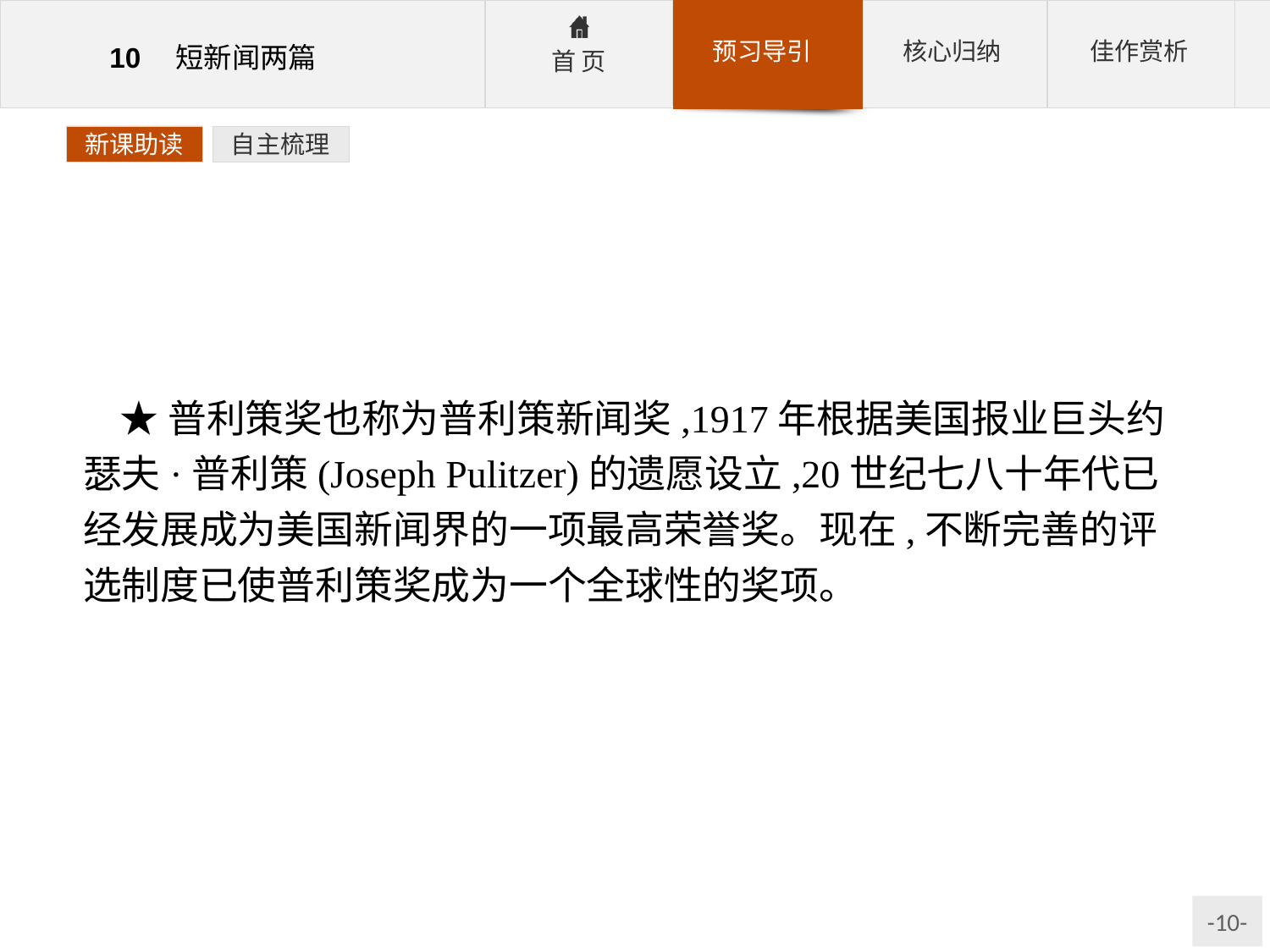

新课助读
自主梳理
★普利策奖也称为普利策新闻奖,1917年根据美国报业巨头约瑟夫·普利策(Joseph Pulitzer)的遗愿设立,20世纪七八十年代已经发展成为美国新闻界的一项最高荣誉奖。现在,不断完善的评选制度已使普利策奖成为一个全球性的奖项。